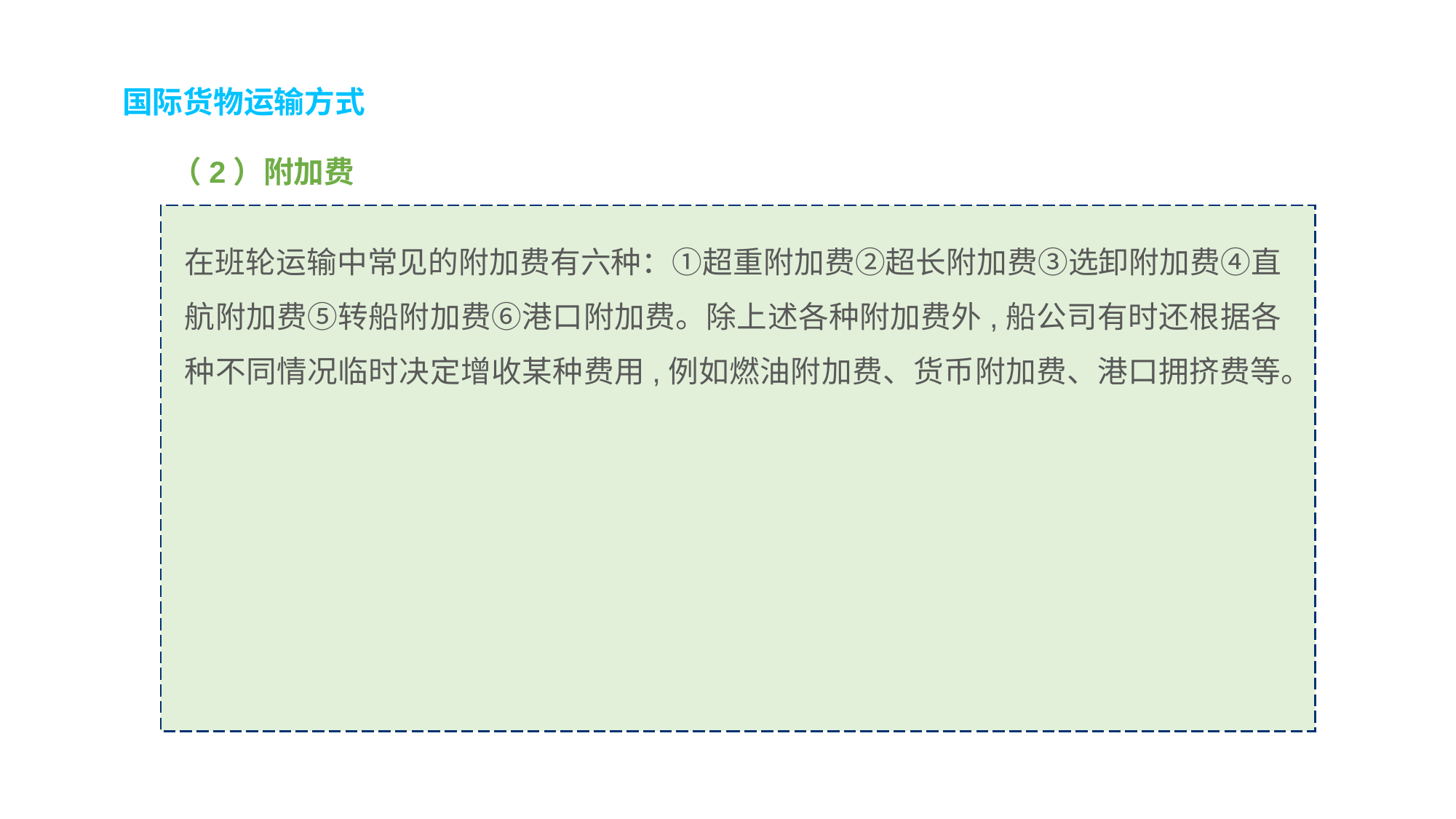

国际货物运输方式
（2）附加费

在班轮运输中常见的附加费有六种：①超重附加费②超长附加费③选卸附加费④直航附加费⑤转船附加费⑥港口附加费。除上述各种附加费外,船公司有时还根据各种不同情况临时决定增收某种费用,例如燃油附加费、货币附加费、港口拥挤费等。